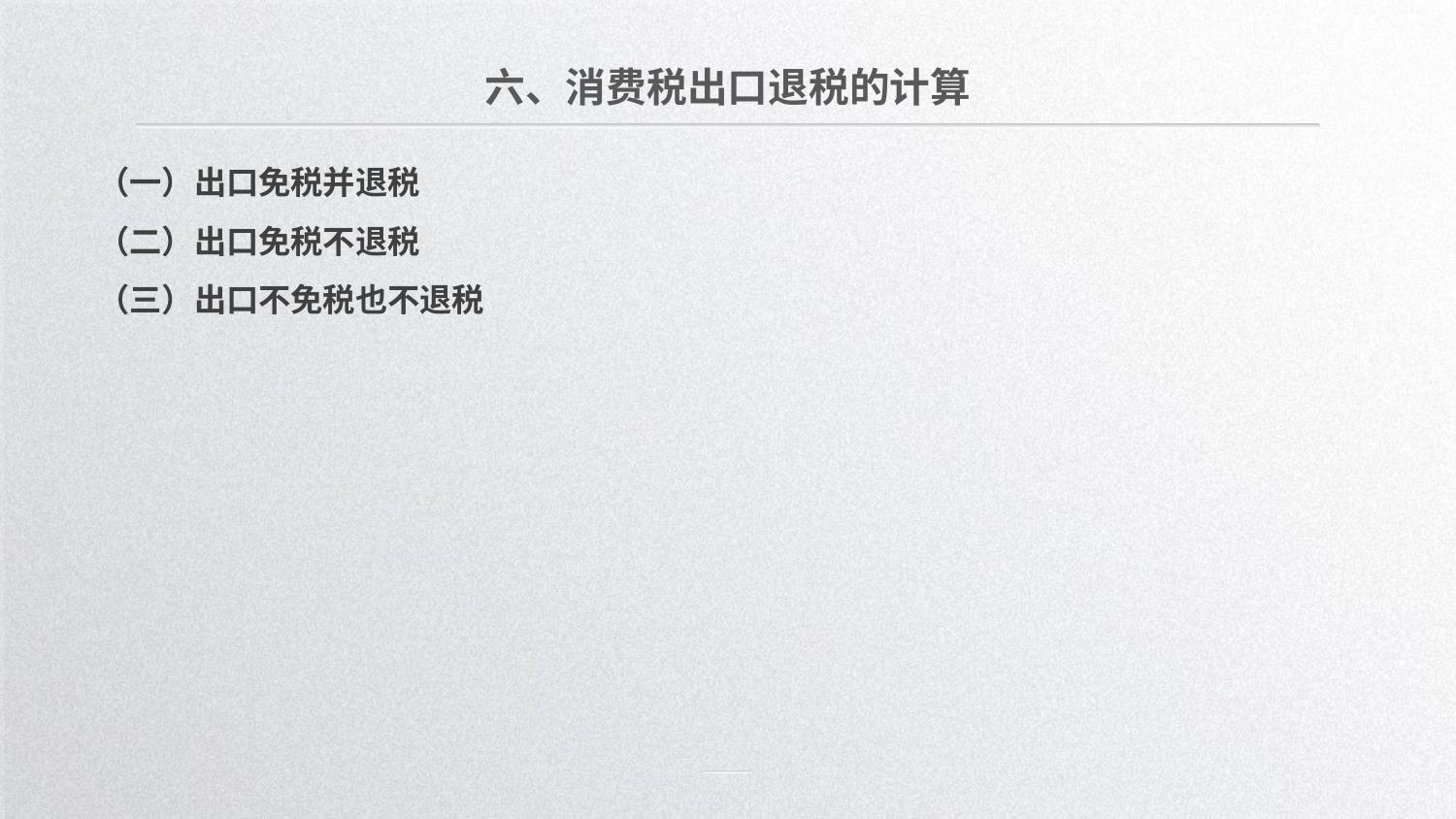

六、消费税出口退税的计算
（一）出口免税并退税
（二）出口免税不退税
（三）出口不免税也不退税